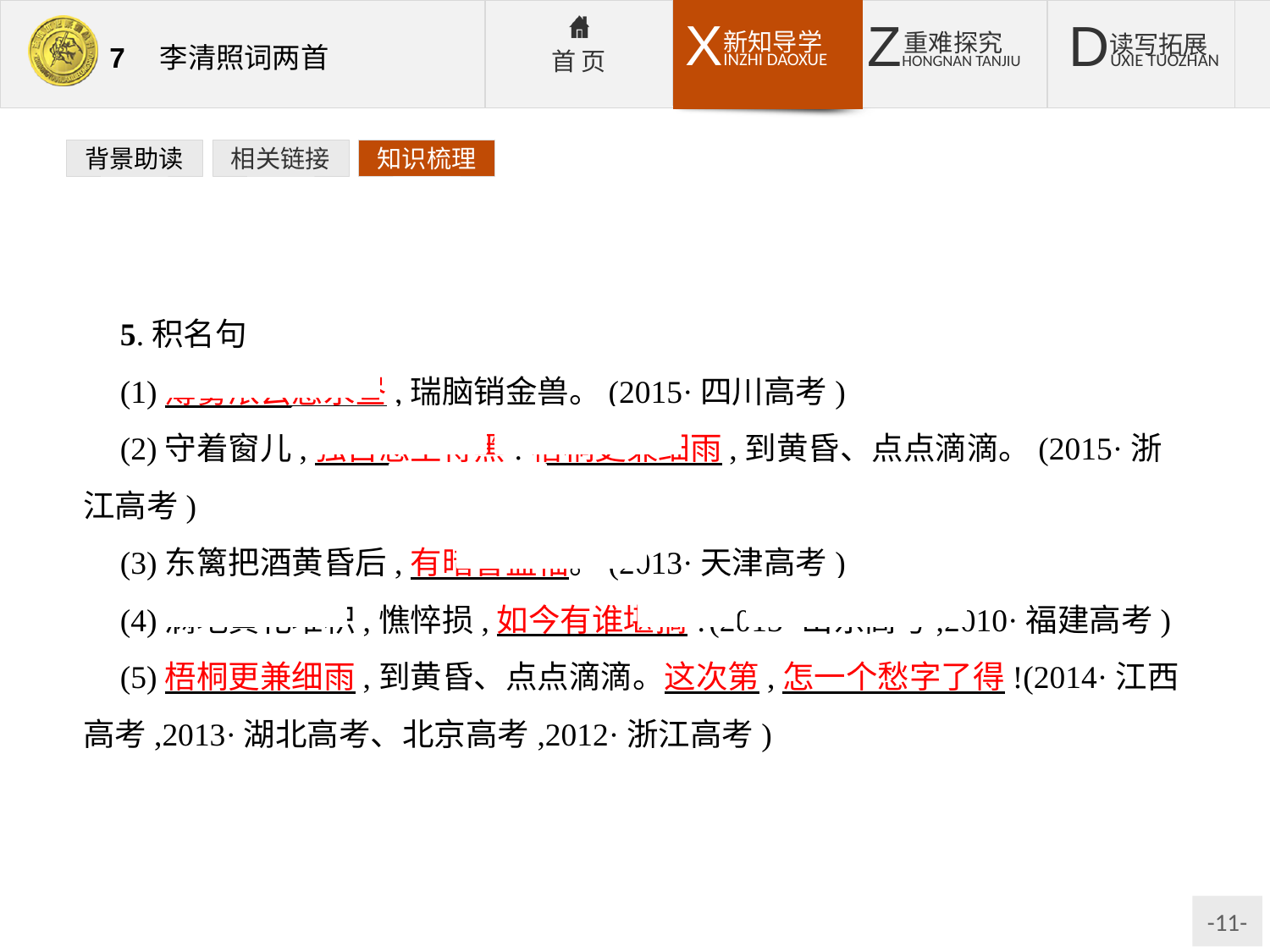

背景助读
相关链接
知识梳理
5.积名句
(1)薄雾浓云愁永昼,瑞脑销金兽。(2015·四川高考)
(2)守着窗儿,独自怎生得黑!梧桐更兼细雨,到黄昏、点点滴滴。(2015·浙江高考)
(3)东篱把酒黄昏后,有暗香盈袖。(2013·天津高考)
(4)满地黄花堆积,憔悴损,如今有谁堪摘?(2013·山东高考,2010·福建高考)
(5)梧桐更兼细雨,到黄昏、点点滴滴。这次第,怎一个愁字了得!(2014·江西高考,2013·湖北高考、北京高考,2012·浙江高考)